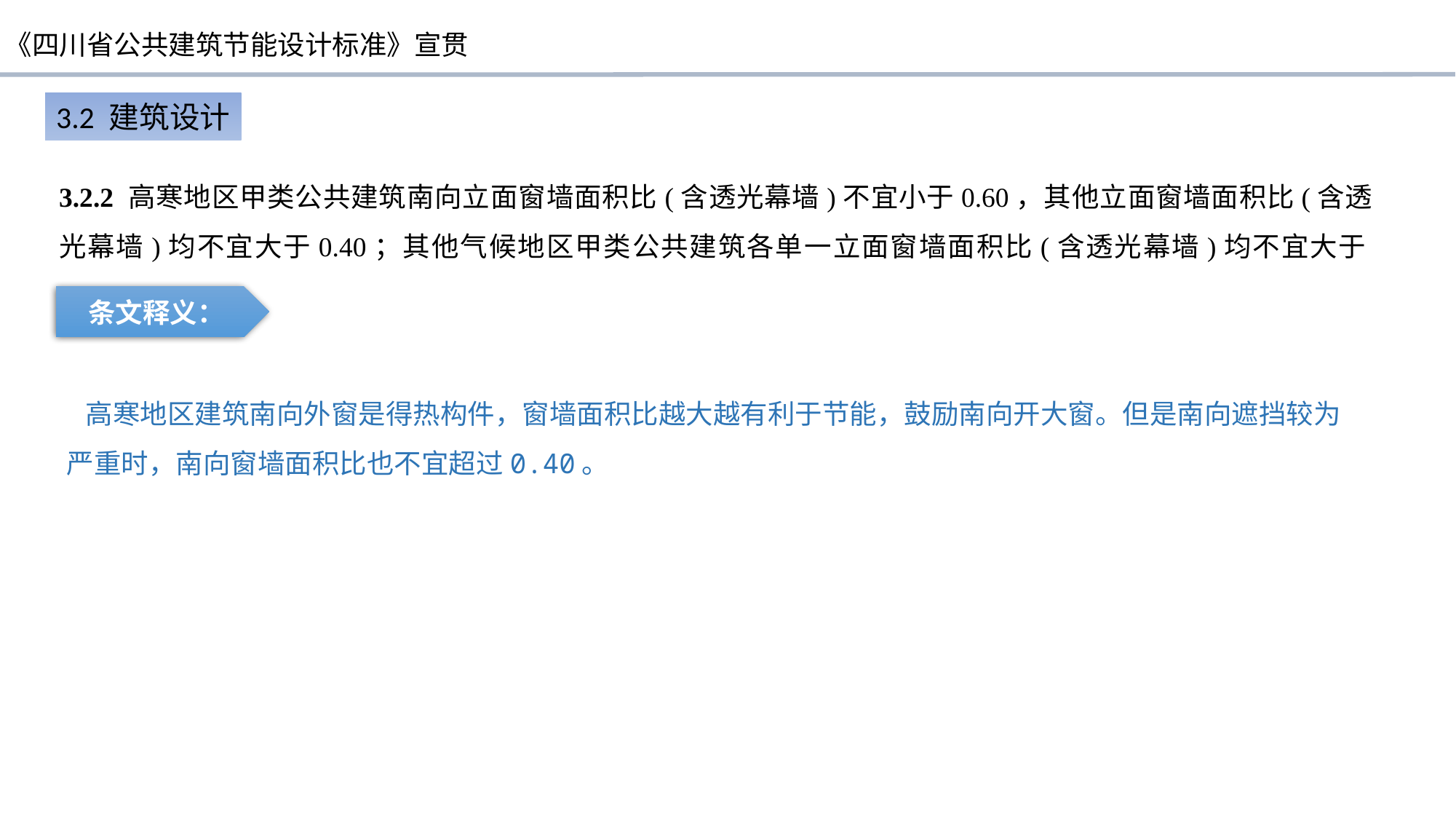

3.2 建筑设计
3.2.2 高寒地区甲类公共建筑南向立面窗墙面积比(含透光幕墙)不宜小于0.60，其他立面窗墙面积比(含透光幕墙)均不宜大于0.40；其他气候地区甲类公共建筑各单一立面窗墙面积比(含透光幕墙)均不宜大于0.70。
条文释义：
  高寒地区建筑南向外窗是得热构件，窗墙面积比越大越有利于节能，鼓励南向开大窗。但是南向遮挡较为严重时，南向窗墙面积比也不宜超过0.40。